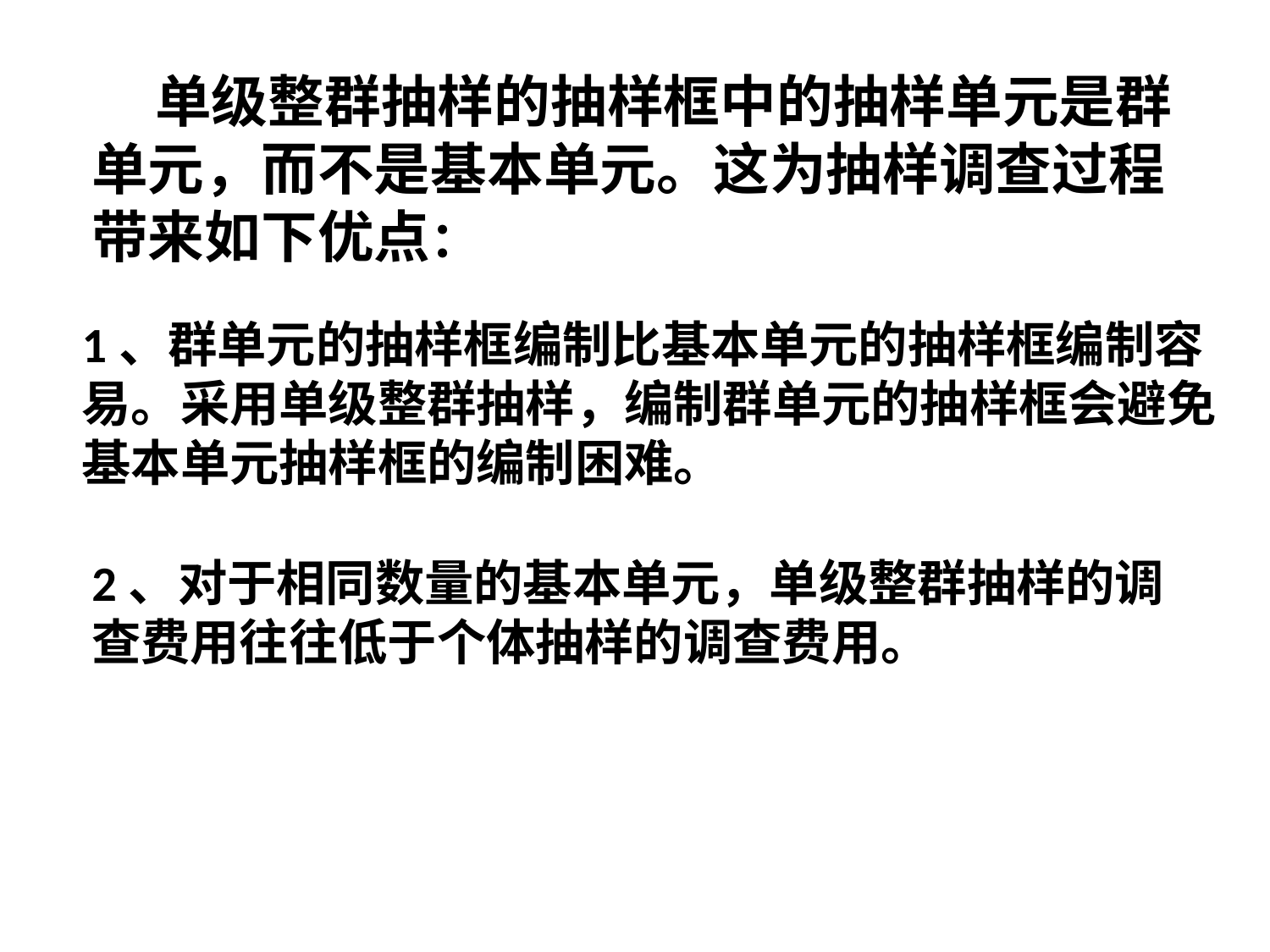

单级整群抽样的抽样框中的抽样单元是群单元，而不是基本单元。这为抽样调查过程带来如下优点：
1、群单元的抽样框编制比基本单元的抽样框编制容易。采用单级整群抽样，编制群单元的抽样框会避免基本单元抽样框的编制困难。

2、对于相同数量的基本单元，单级整群抽样的调查费用往往低于个体抽样的调查费用。